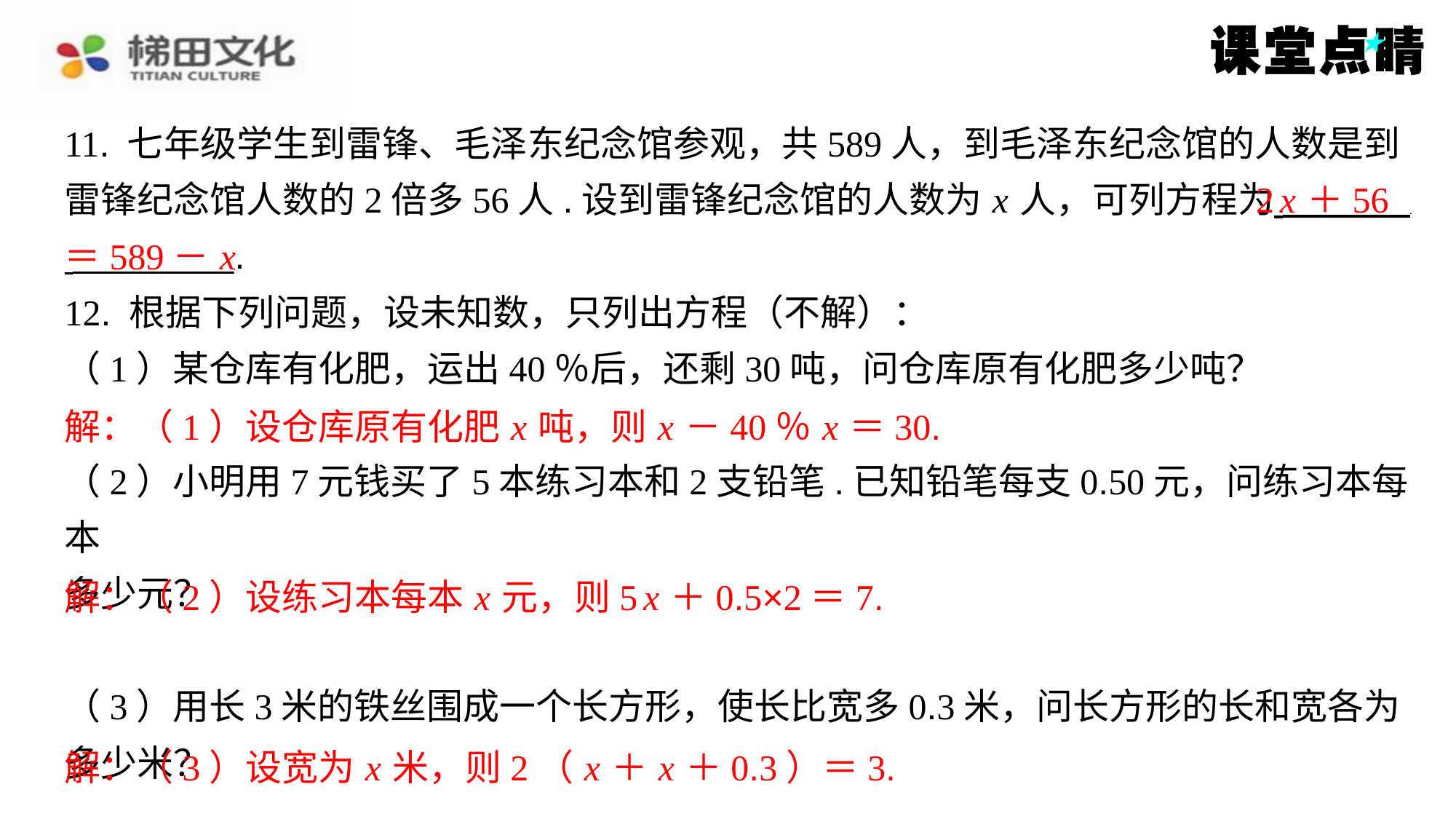

11. 七年级学生到雷锋、毛泽东纪念馆参观，共589人，到毛泽东纪念馆的人数是到
雷锋纪念馆人数的2倍多56人.设到雷锋纪念馆的人数为 x 人，可列方程为                     ⁠
                          ⁠.
12. 根据下列问题，设未知数，只列出方程（不解）：
（1）某仓库有化肥，运出40％后，还剩30吨，问仓库原有化肥多少吨？
解：（1）设仓库原有化肥 x 吨，则 x －40％ x ＝30.
（2）小明用7元钱买了5本练习本和2支铅笔.已知铅笔每支0.50元，问练习本每本
多少元？
解：（2）设练习本每本 x 元，则5 x ＋0.5×2＝7.
（3）用长3米的铁丝围成一个长方形，使长比宽多0.3米，问长方形的长和宽各为
多少米？
解：（3）设宽为 x 米，则2（ x ＋ x ＋0.3）＝3.
2 x ＋56
＝589－ x
解：（1）设仓库原有化肥 x 吨，则 x －40％ x ＝30.
解：（2）设练习本每本 x 元，则5 x ＋0.5×2＝7.
解：（3）设宽为 x 米，则2（ x ＋ x ＋0.3）＝3.